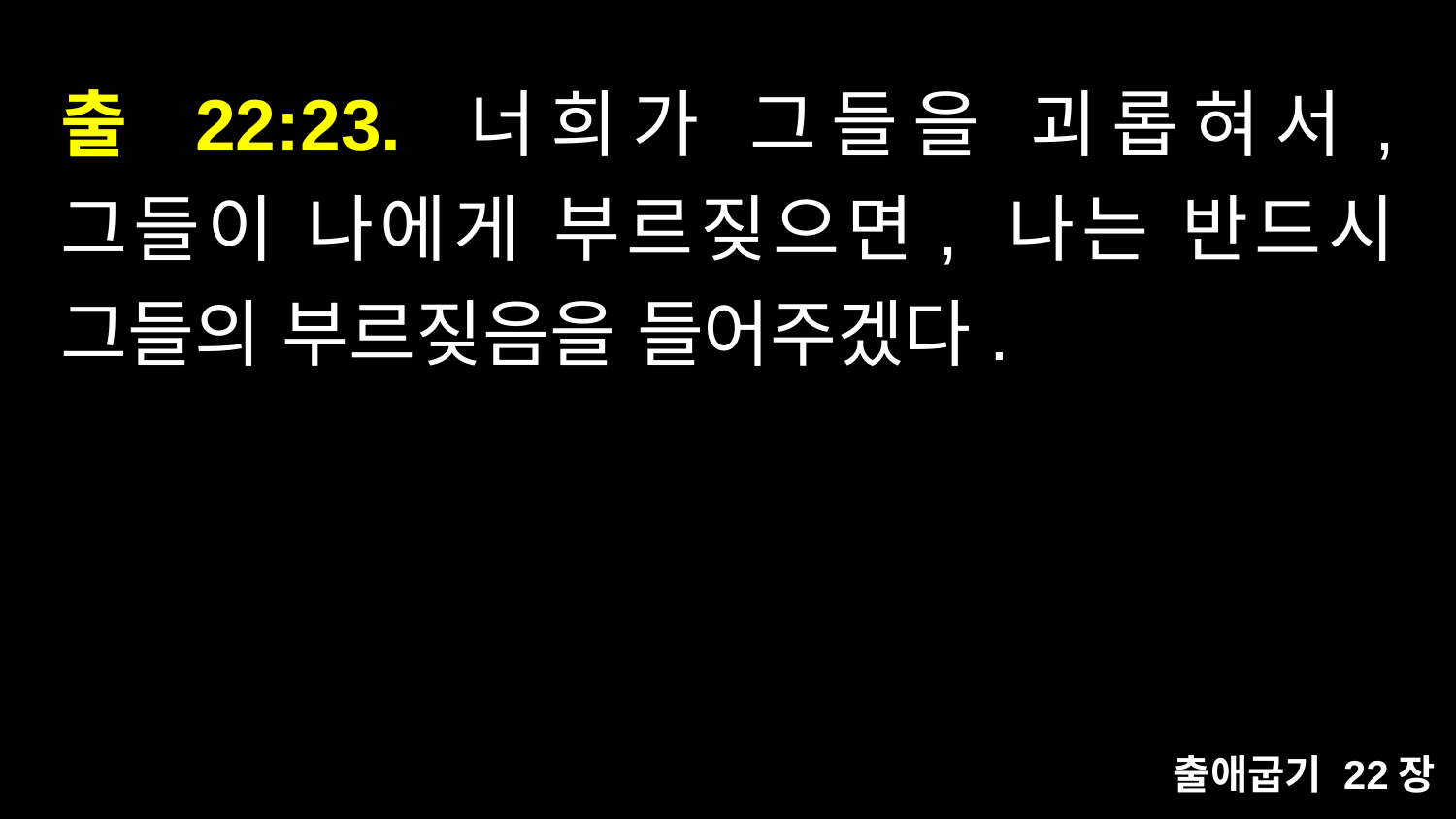

# 출 22:23. 너희가 그들을 괴롭혀서, 그들이 나에게 부르짖으면, 나는 반드시 그들의 부르짖음을 들어주겠다.
출애굽기 22장